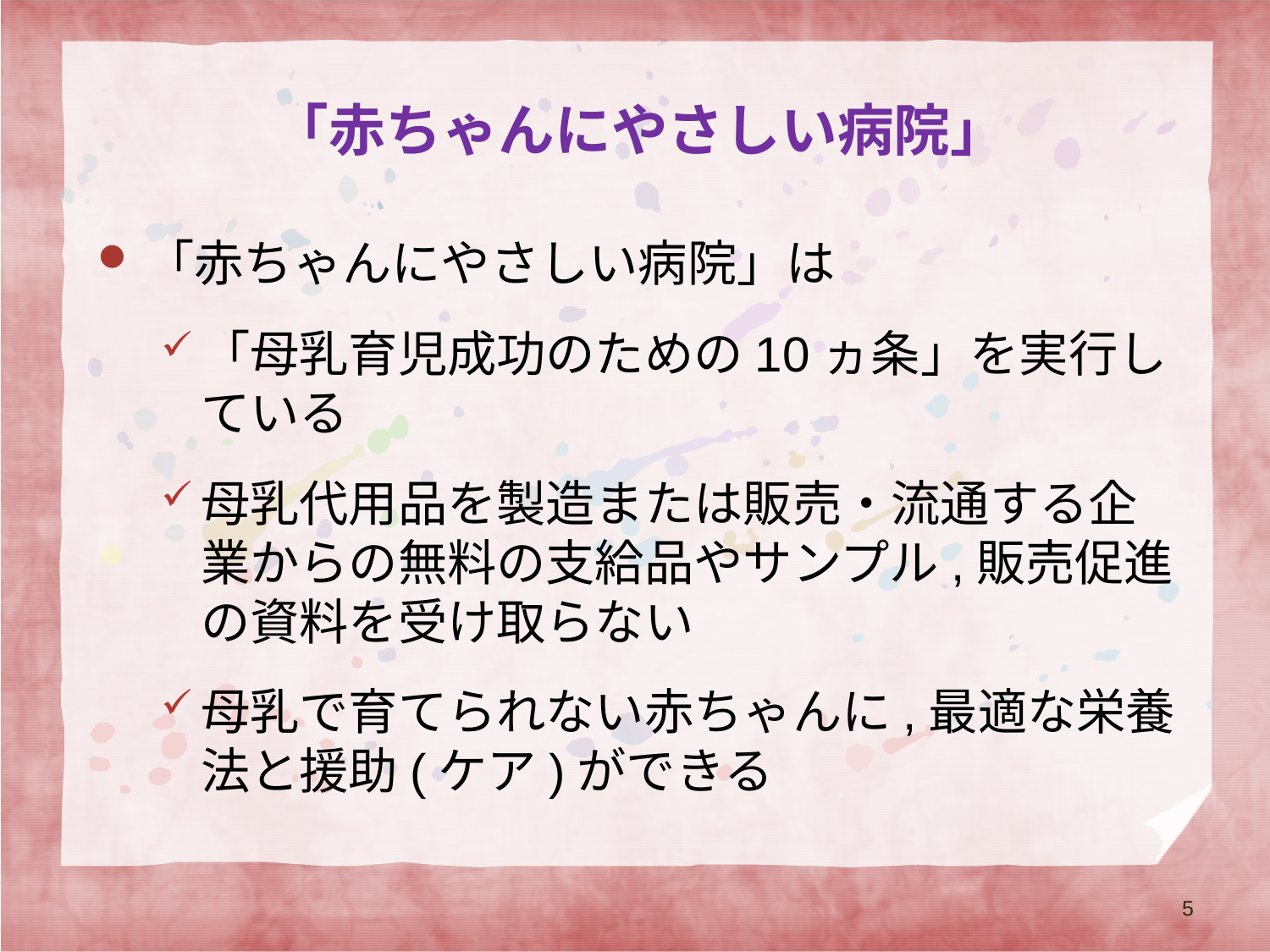

# 「赤ちゃんにやさしい病院」
「赤ちゃんにやさしい病院」は
「母乳育児成功のための10ヵ条」を実行している
母乳代用品を製造または販売・流通する企業からの無料の支給品やサンプル,販売促進の資料を受け取らない
母乳で育てられない赤ちゃんに,最適な栄養法と援助(ケア)ができる
5